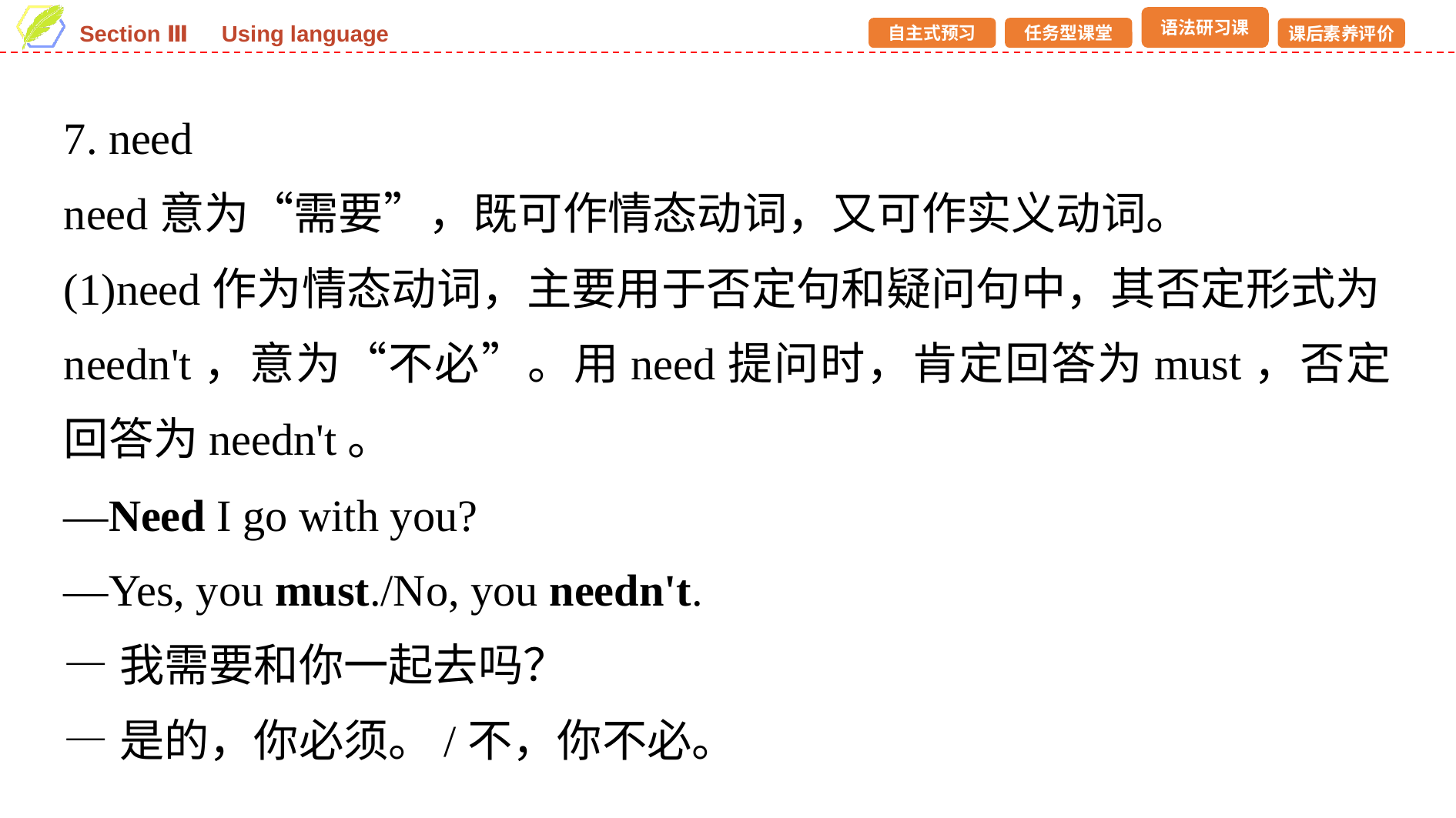

7. need
need意为“需要”，既可作情态动词，又可作实义动词。
(1)need作为情态动词，主要用于否定句和疑问句中，其否定形式为needn't，意为“不必”。用need提问时，肯定回答为must，否定回答为needn't。
—Need I go with you?
—Yes, you must./No, you needn't.
—我需要和你一起去吗？
—是的，你必须。/不，你不必。